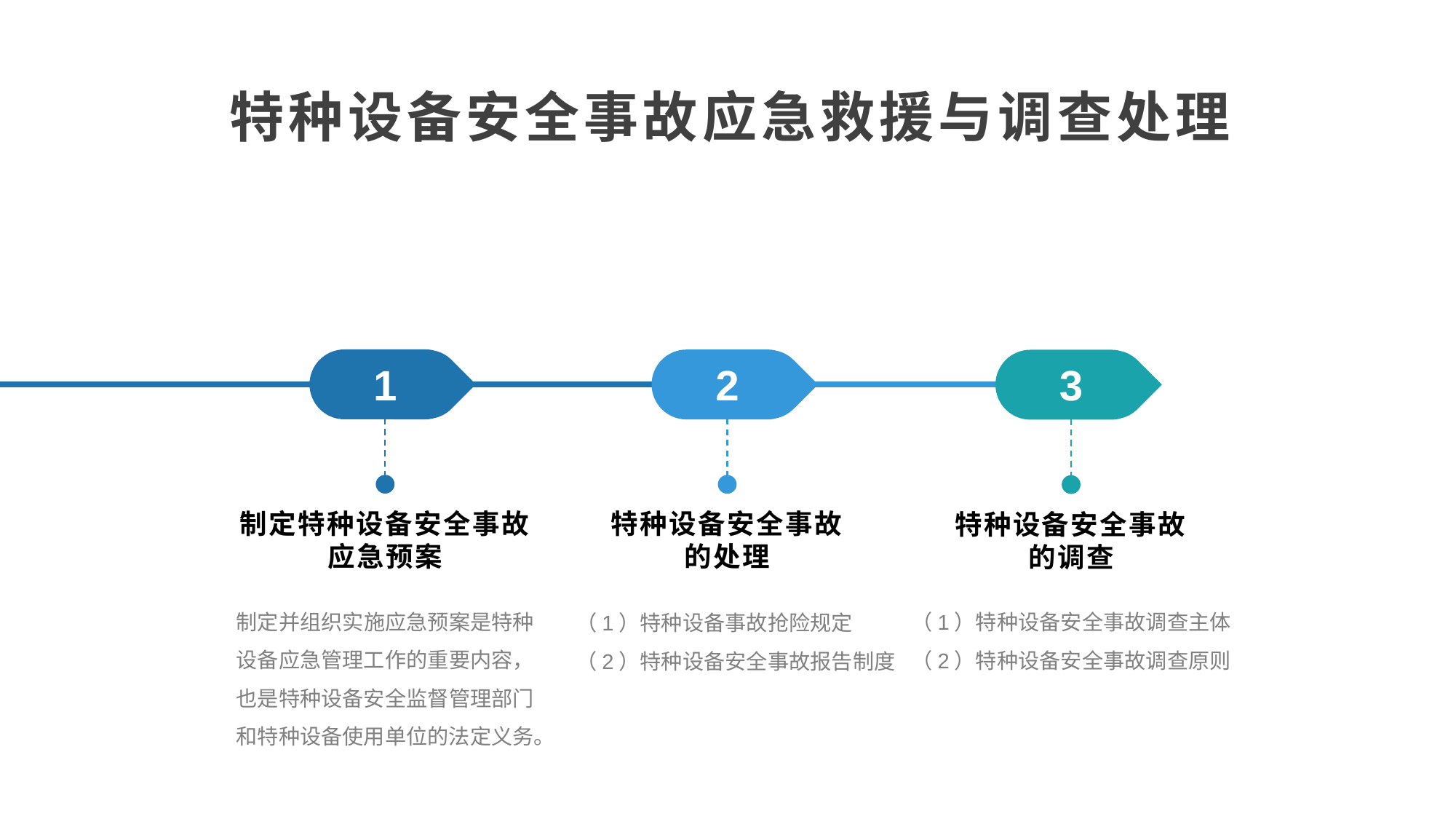

特种设备安全事故应急救援与调查处理

1
2
3

制定特种设备安全事故应急预案
特种设备安全事故的处理
特种设备安全事故的调查
制定并组织实施应急预案是特种设备应急管理工作的重要内容，也是特种设备安全监督管理部门和特种设备使用单位的法定义务。
（1）特种设备安全事故调查主体
（2）特种设备安全事故调查原则
（1）特种设备事故抢险规定
（2）特种设备安全事故报告制度